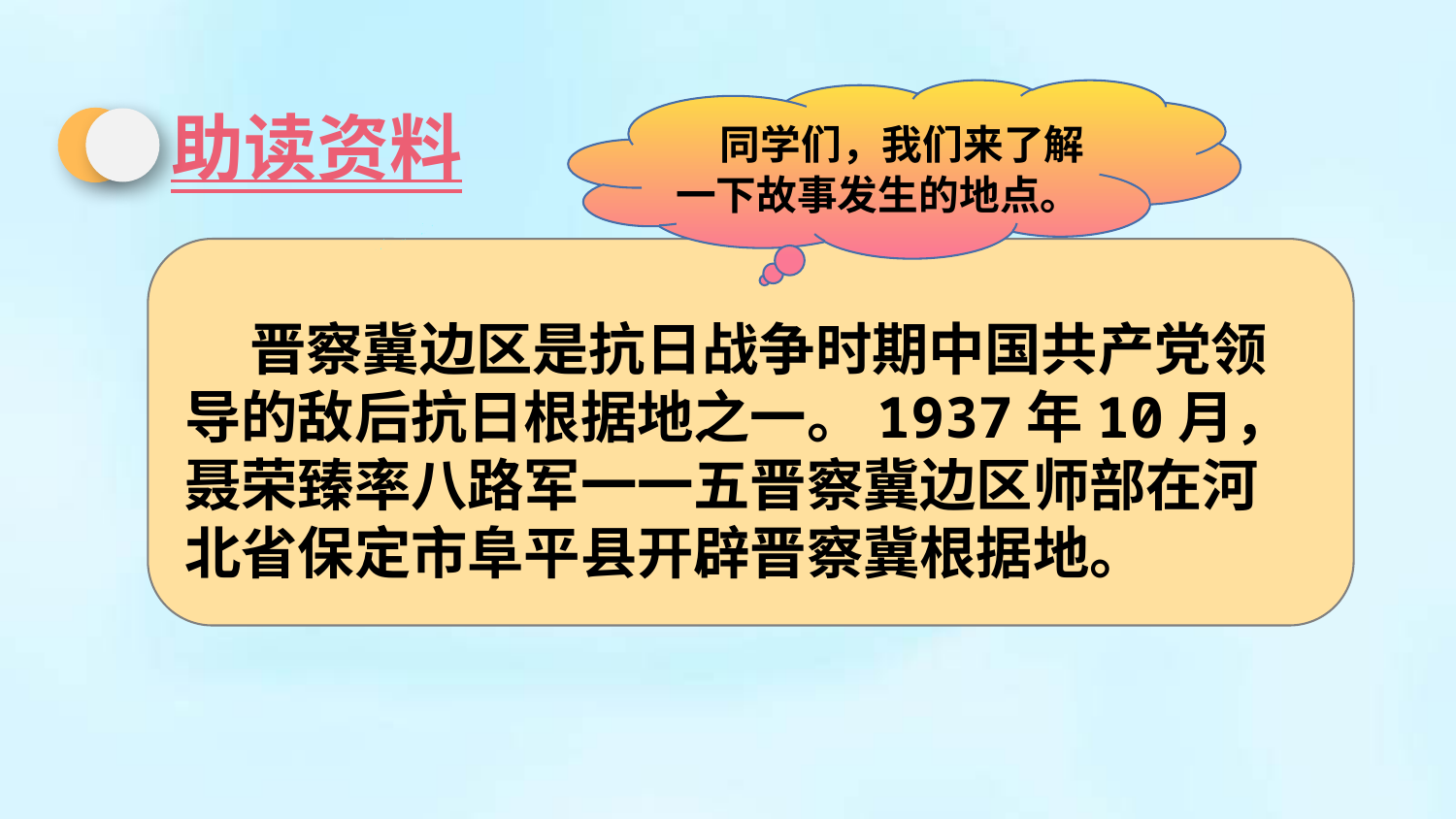

同学们，我们来了解一下故事发生的地点。
助读资料

    晋察冀边区是抗日战争时期中国共产党领导的敌后抗日根据地之一。1937年10月，聂荣臻率八路军一一五晋察冀边区师部在河北省保定市阜平县开辟晋察冀根据地。